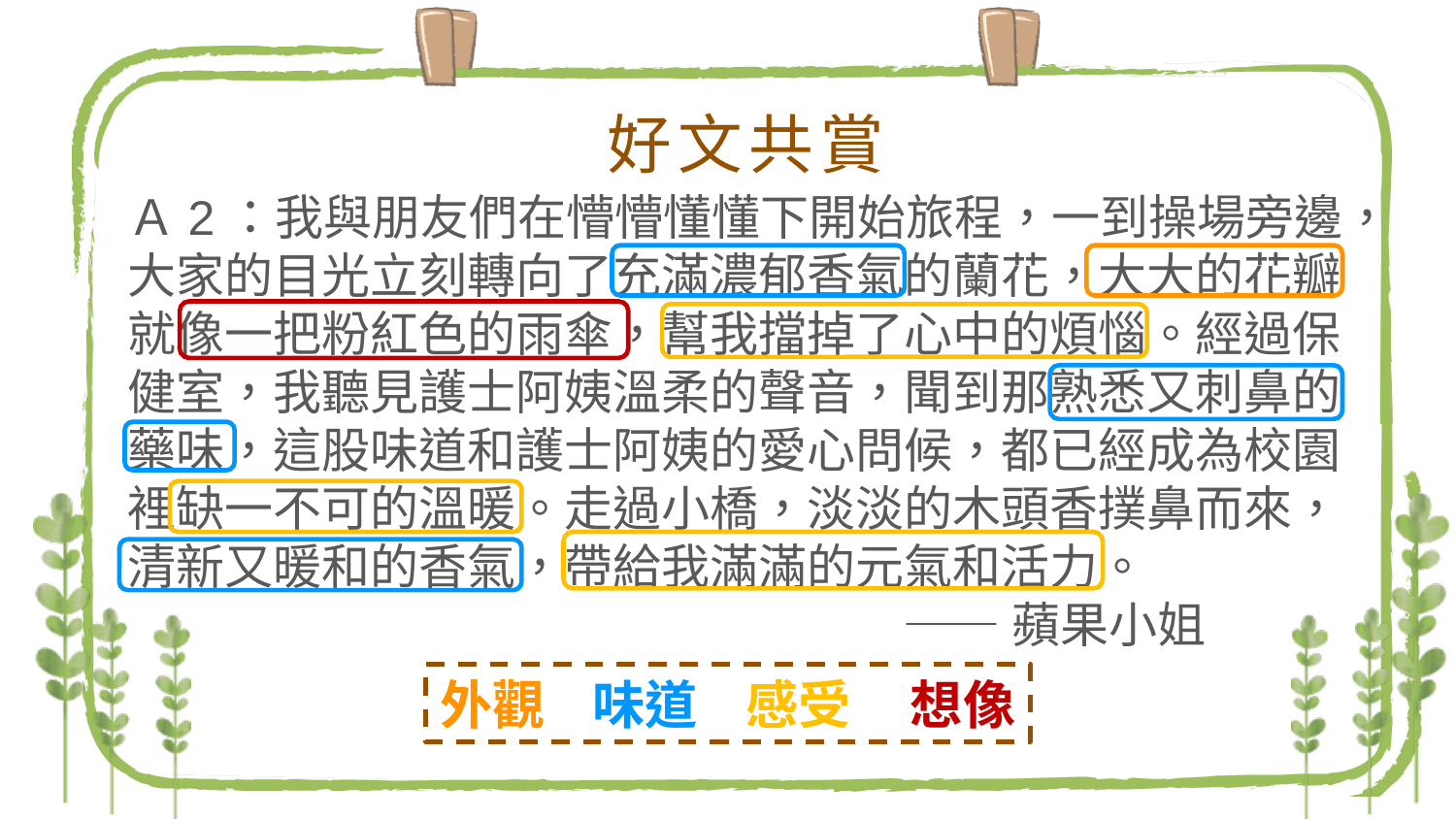

好文共賞
Ａ2：我與朋友們在懵懵懂懂下開始旅程，一到操場旁邊，大家的目光立刻轉向了充滿濃郁香氣的蘭花，大大的花瓣就像一把粉紅色的雨傘，幫我擋掉了心中的煩惱。經過保健室，我聽見護士阿姨溫柔的聲音，聞到那熟悉又刺鼻的藥味，這股味道和護士阿姨的愛心問候，都已經成為校園裡缺一不可的溫暖。走過小橋，淡淡的木頭香撲鼻而來，清新又暖和的香氣，帶給我滿滿的元氣和活力。
                                                                       ——蘋果小姐

外觀    味道    感受     想像